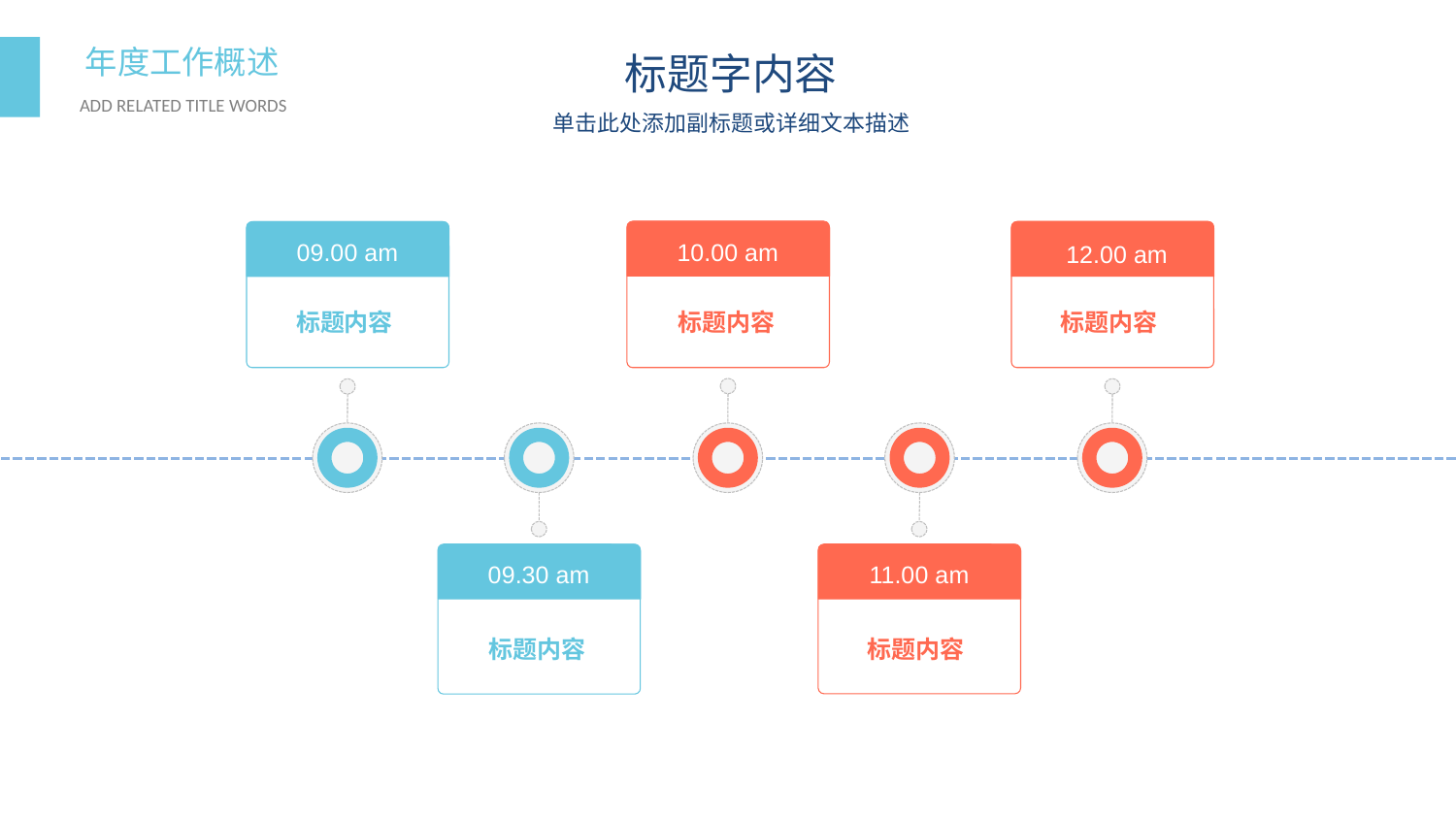

标题字内容
单击此处添加副标题或详细文本描述

10.00 am
标题内容

12.00 am
标题内容

09.00 am
标题内容

09.30 am
标题内容

11.00 am
标题内容